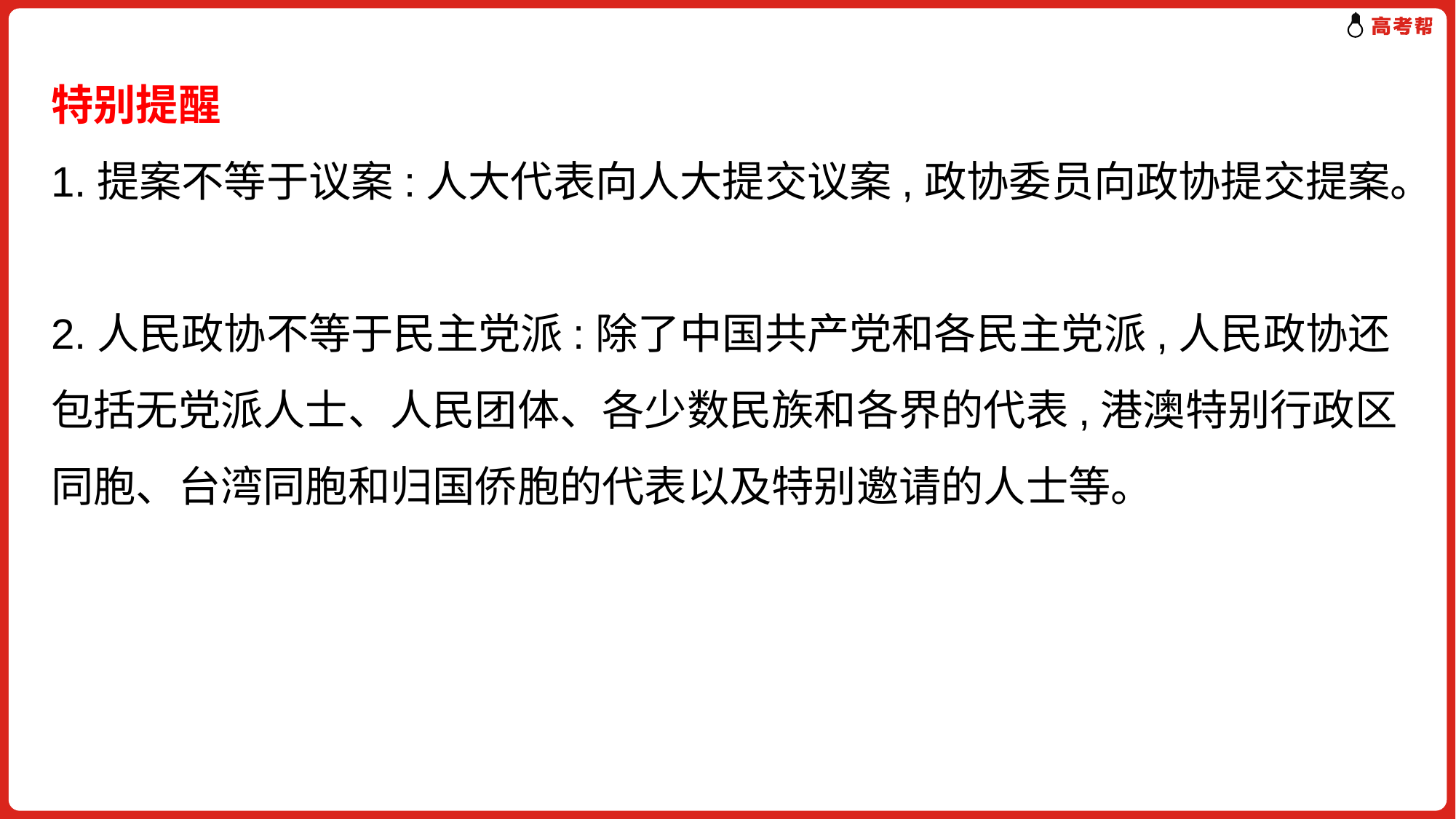

# 特别提醒 1.提案不等于议案:人大代表向人大提交议案,政协委员向政协提交提案。 2.人民政协不等于民主党派:除了中国共产党和各民主党派,人民政协还包括无党派人士、人民团体、各少数民族和各界的代表,港澳特别行政区同胞、台湾同胞和归国侨胞的代表以及特别邀请的人士等。